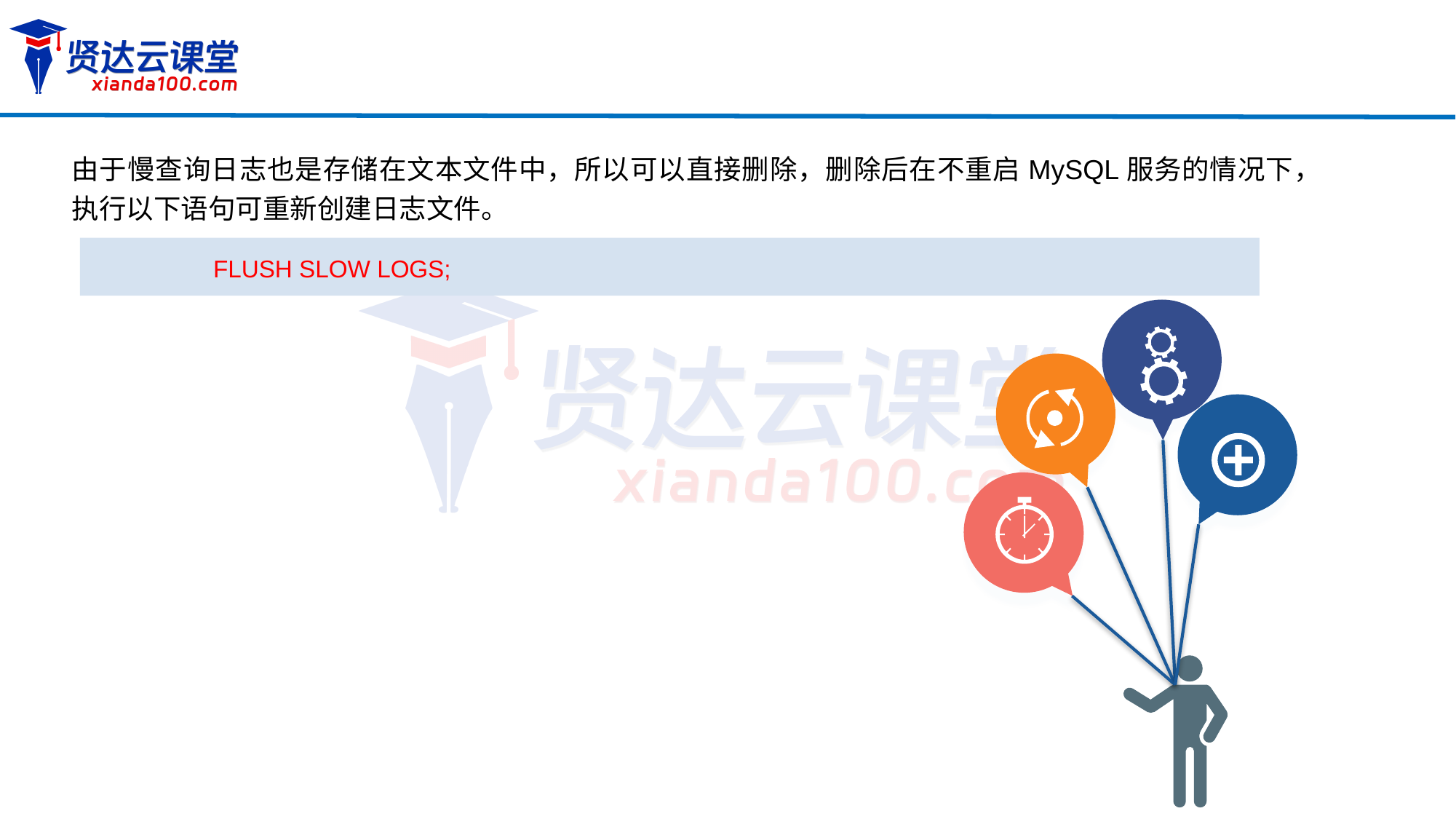

由于慢查询日志也是存储在文本文件中，所以可以直接删除，删除后在不重启MySQL服务的情况下，执行以下语句可重新创建日志文件。

FLUSH SLOW LOGS;